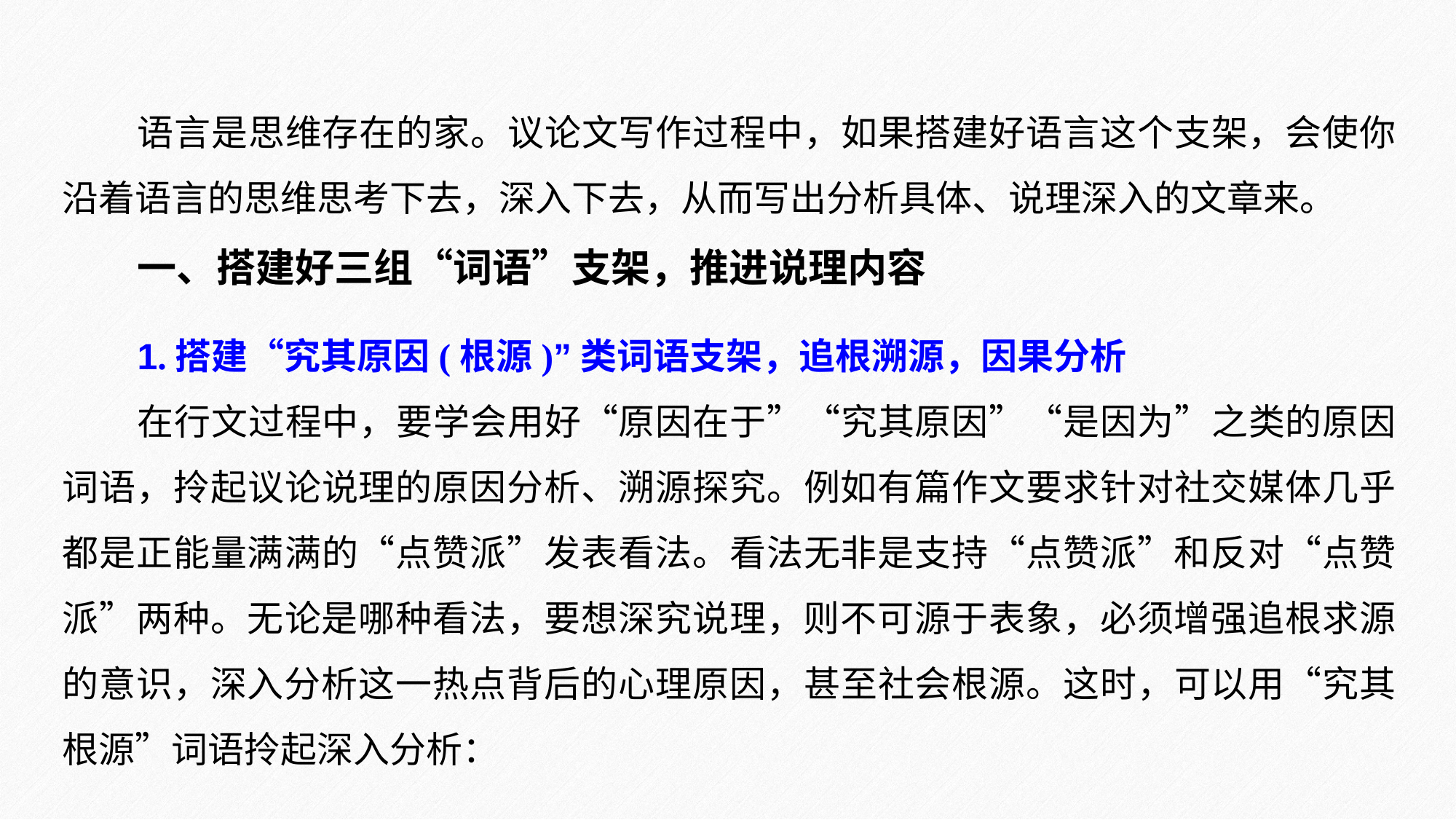

语言是思维存在的家。议论文写作过程中，如果搭建好语言这个支架，会使你沿着语言的思维思考下去，深入下去，从而写出分析具体、说理深入的文章来。
一、搭建好三组“词语”支架，推进说理内容

1.搭建“究其原因(根源)”类词语支架，追根溯源，因果分析
在行文过程中，要学会用好“原因在于”“究其原因”“是因为”之类的原因词语，拎起议论说理的原因分析、溯源探究。例如有篇作文要求针对社交媒体几乎都是正能量满满的“点赞派”发表看法。看法无非是支持“点赞派”和反对“点赞派”两种。无论是哪种看法，要想深究说理，则不可源于表象，必须增强追根求源的意识，深入分析这一热点背后的心理原因，甚至社会根源。这时，可以用“究其根源”词语拎起深入分析：